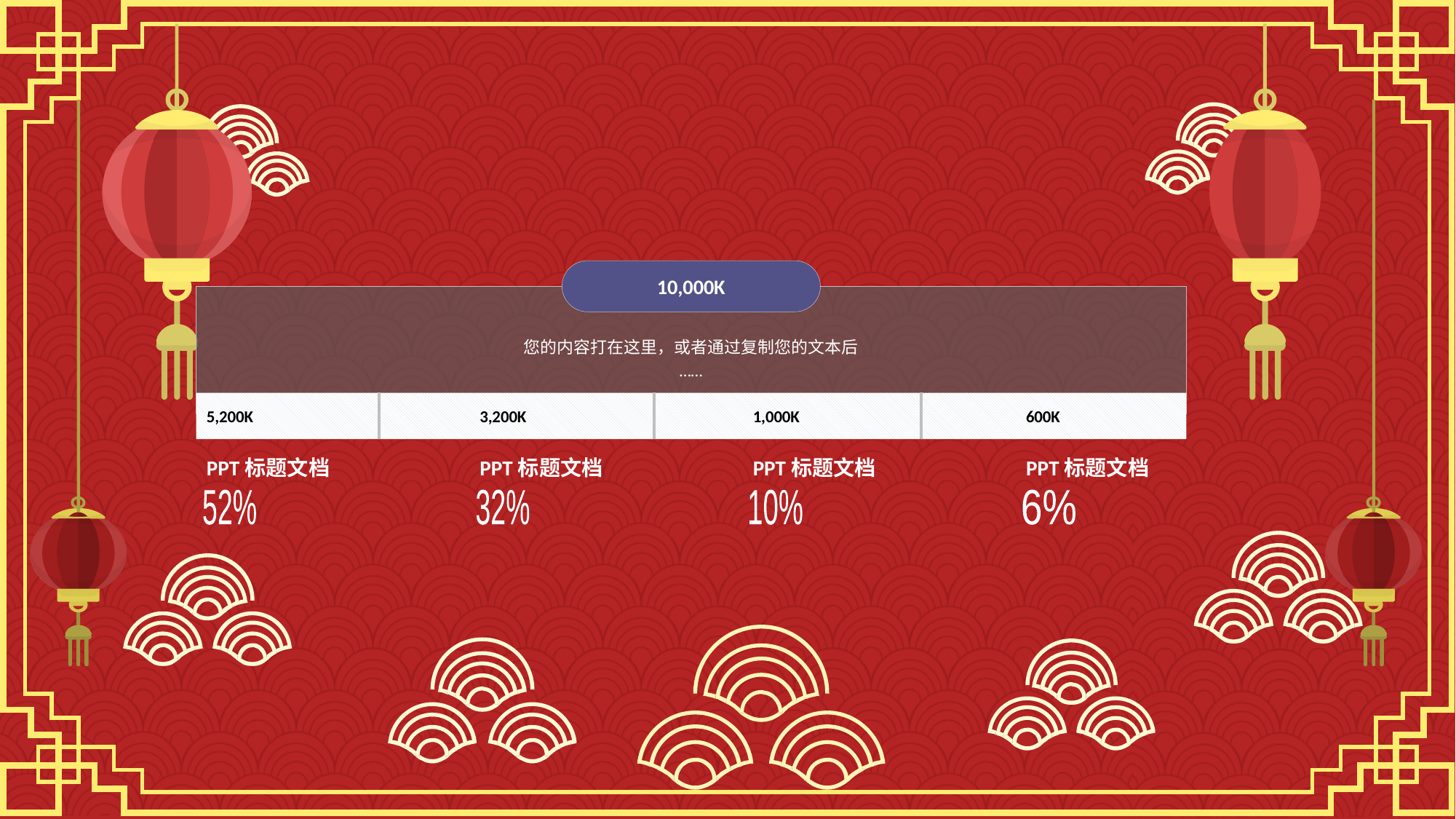

10,000K

您的内容打在这里，或者通过复制您的文本后
……

5,200K
3,200K
1,000K
600K
PPT标题文档
PPT标题文档
PPT标题文档
PPT标题文档
52%
32%
10%
6%